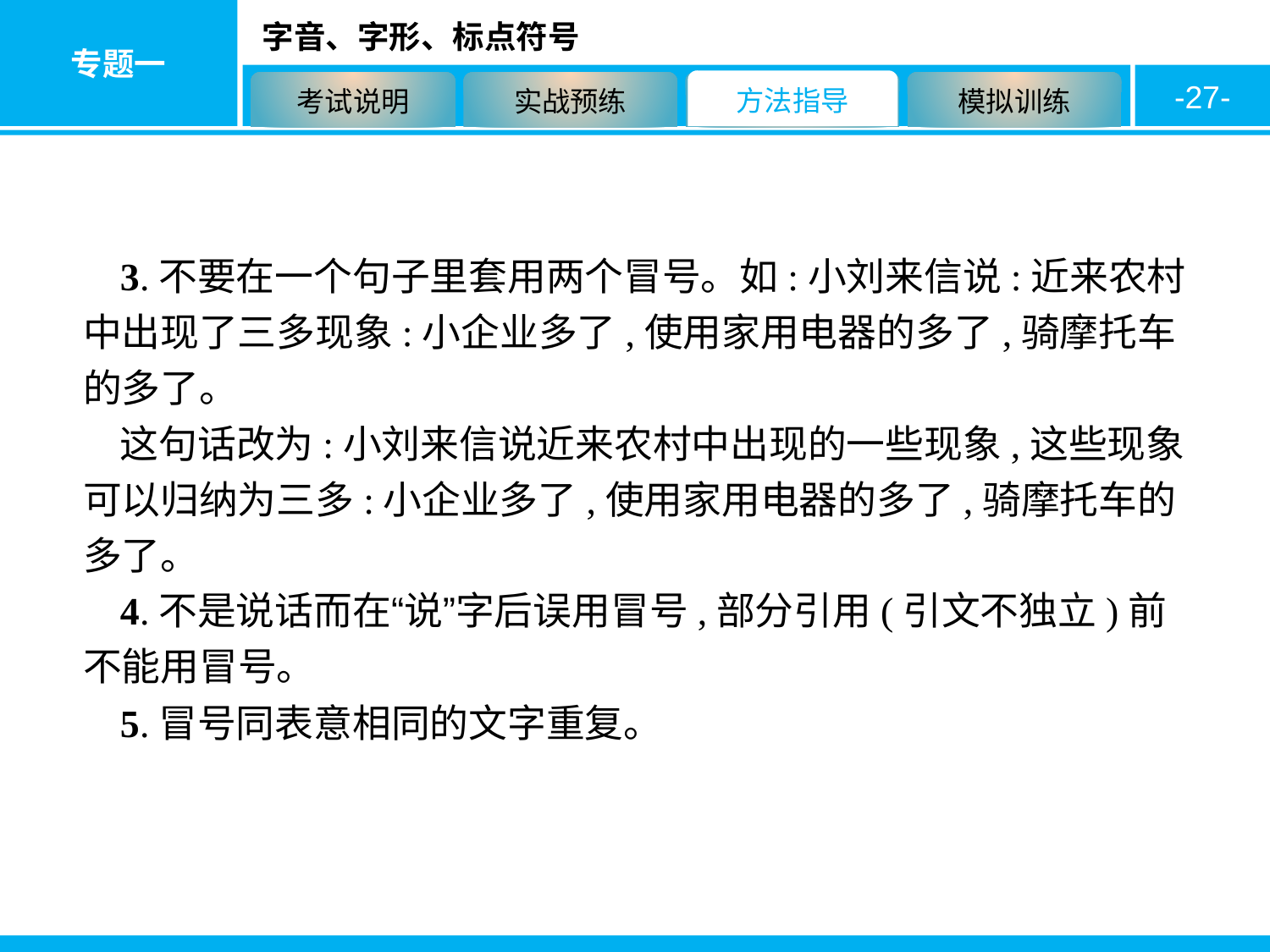

-27-
3.不要在一个句子里套用两个冒号。如:小刘来信说:近来农村中出现了三多现象:小企业多了,使用家用电器的多了,骑摩托车的多了。
这句话改为:小刘来信说近来农村中出现的一些现象,这些现象可以归纳为三多:小企业多了,使用家用电器的多了,骑摩托车的多了。
4.不是说话而在“说”字后误用冒号,部分引用(引文不独立)前不能用冒号。
5.冒号同表意相同的文字重复。